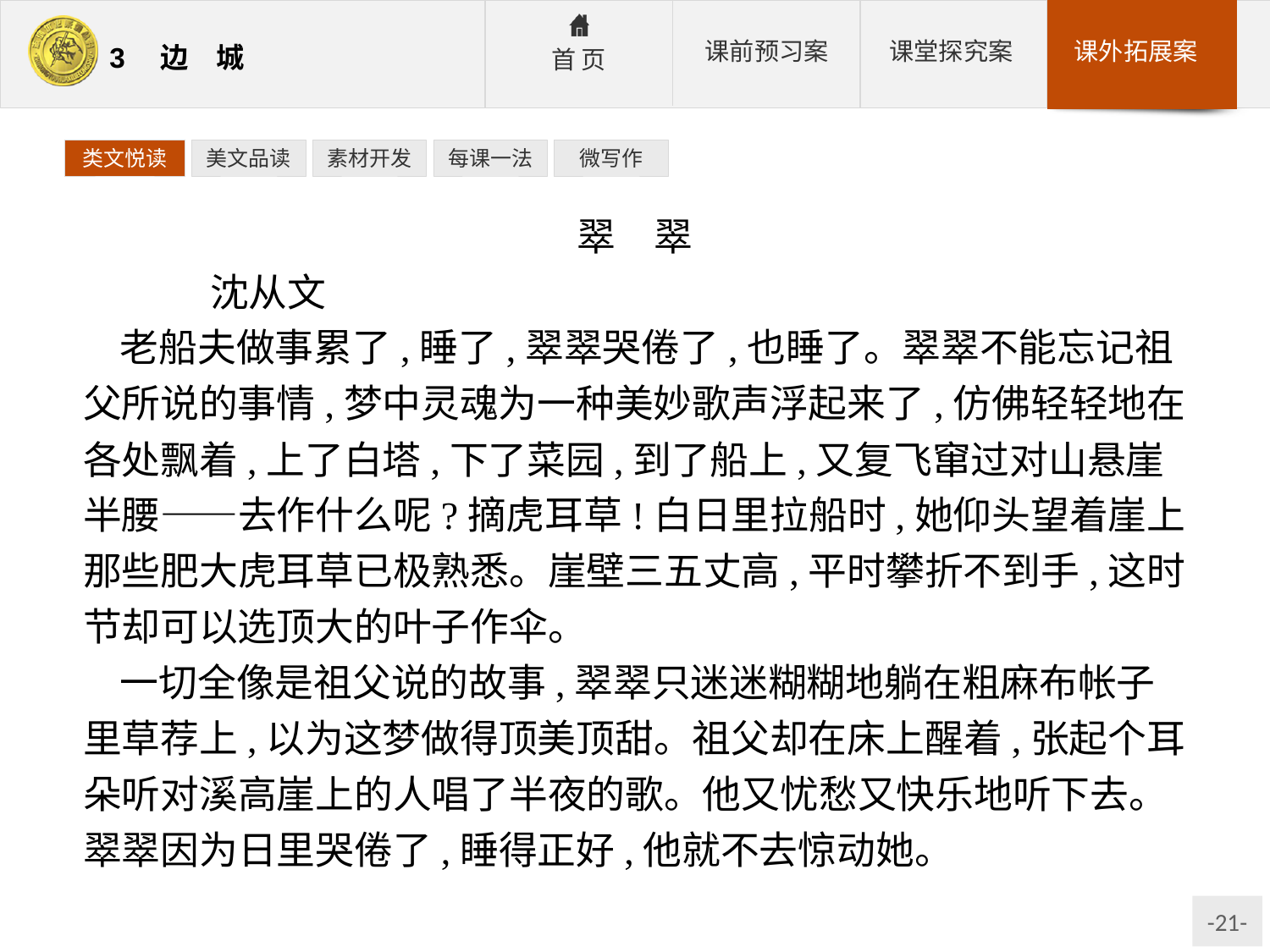

类文悦读
美文品读
素材开发
每课一法
微写作
翠　翠
	沈从文
老船夫做事累了,睡了,翠翠哭倦了,也睡了。翠翠不能忘记祖父所说的事情,梦中灵魂为一种美妙歌声浮起来了,仿佛轻轻地在各处飘着,上了白塔,下了菜园,到了船上,又复飞窜过对山悬崖半腰——去作什么呢?摘虎耳草!白日里拉船时,她仰头望着崖上那些肥大虎耳草已极熟悉。崖壁三五丈高,平时攀折不到手,这时节却可以选顶大的叶子作伞。
一切全像是祖父说的故事,翠翠只迷迷糊糊地躺在粗麻布帐子里草荐上,以为这梦做得顶美顶甜。祖父却在床上醒着,张起个耳朵听对溪高崖上的人唱了半夜的歌。他又忧愁又快乐地听下去。翠翠因为日里哭倦了,睡得正好,他就不去惊动她。